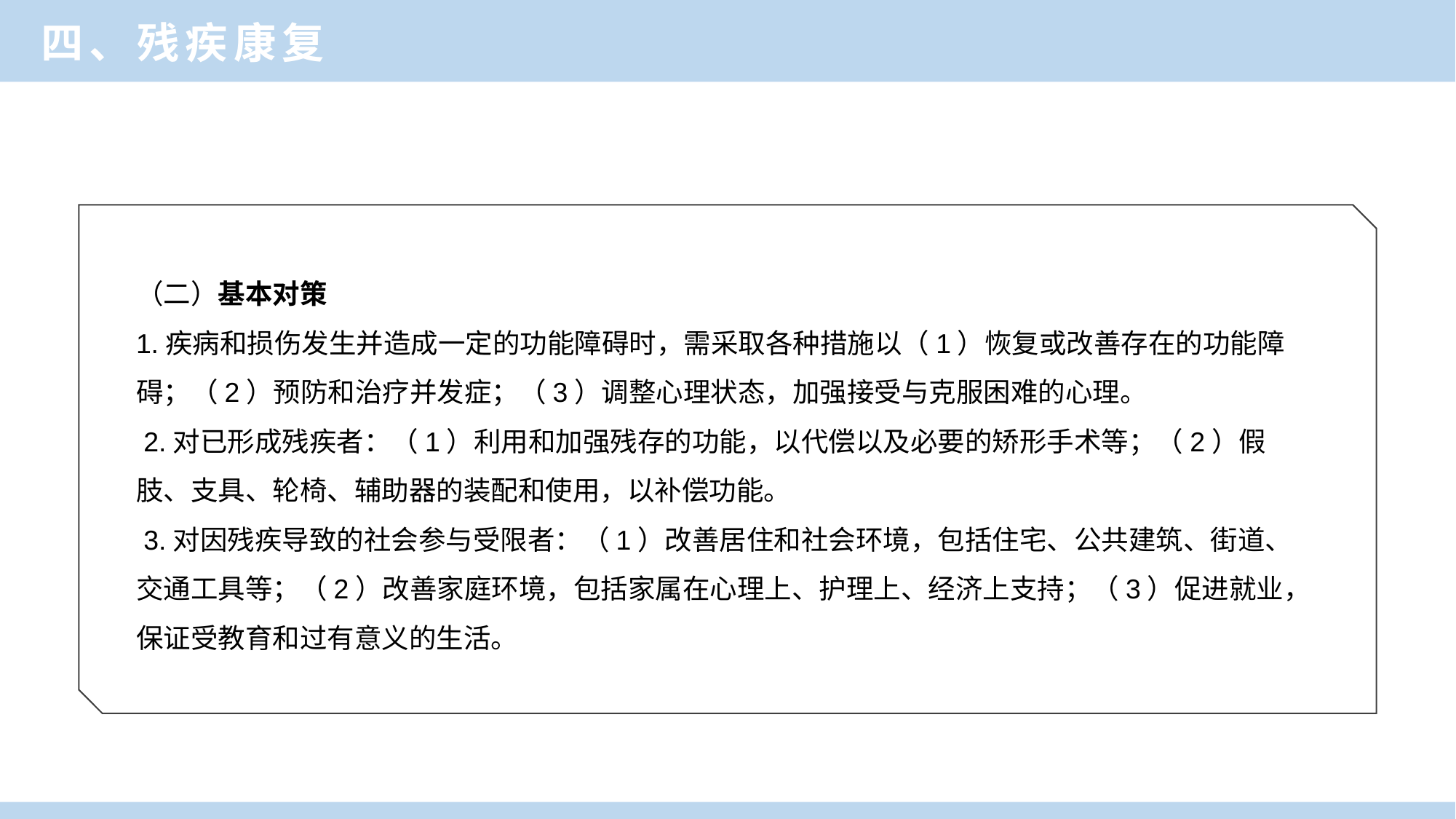

四、残疾康复

（二）基本对策
1.疾病和损伤发生并造成一定的功能障碍时，需采取各种措施以（1）恢复或改善存在的功能障碍；（2）预防和治疗并发症；（3）调整心理状态，加强接受与克服困难的心理。
 2.对已形成残疾者：（1）利用和加强残存的功能，以代偿以及必要的矫形手术等；（2）假肢、支具、轮椅、辅助器的装配和使用，以补偿功能。
 3.对因残疾导致的社会参与受限者：（1）改善居住和社会环境，包括住宅、公共建筑、街道、交通工具等；（2）改善家庭环境，包括家属在心理上、护理上、经济上支持；（3）促进就业，保证受教育和过有意义的生活。